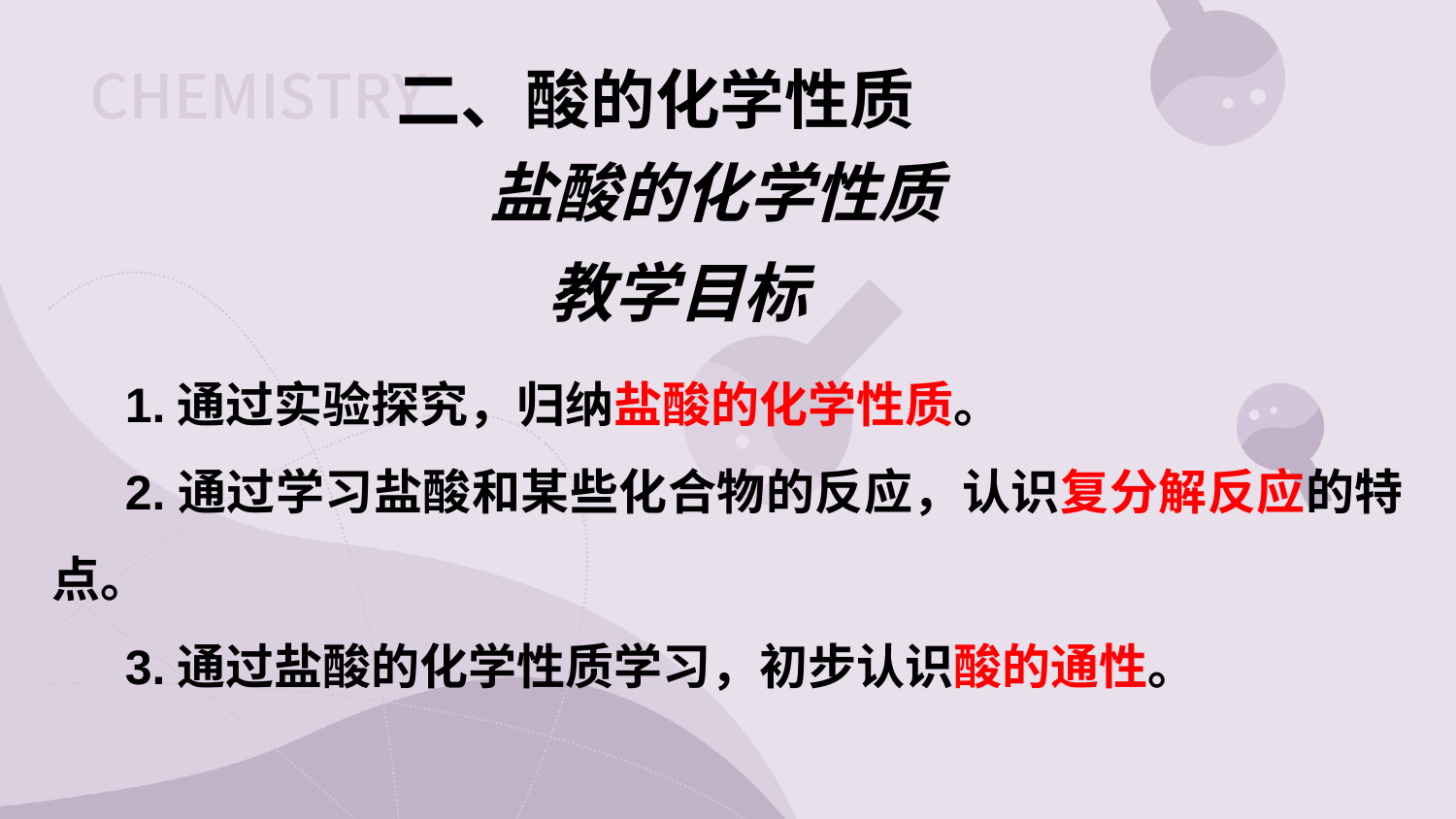

二、酸的化学性质
  盐酸的化学性质
教学目标
1.通过实验探究，归纳盐酸的化学性质。
2.通过学习盐酸和某些化合物的反应，认识复分解反应的特点。
3.通过盐酸的化学性质学习，初步认识酸的通性。